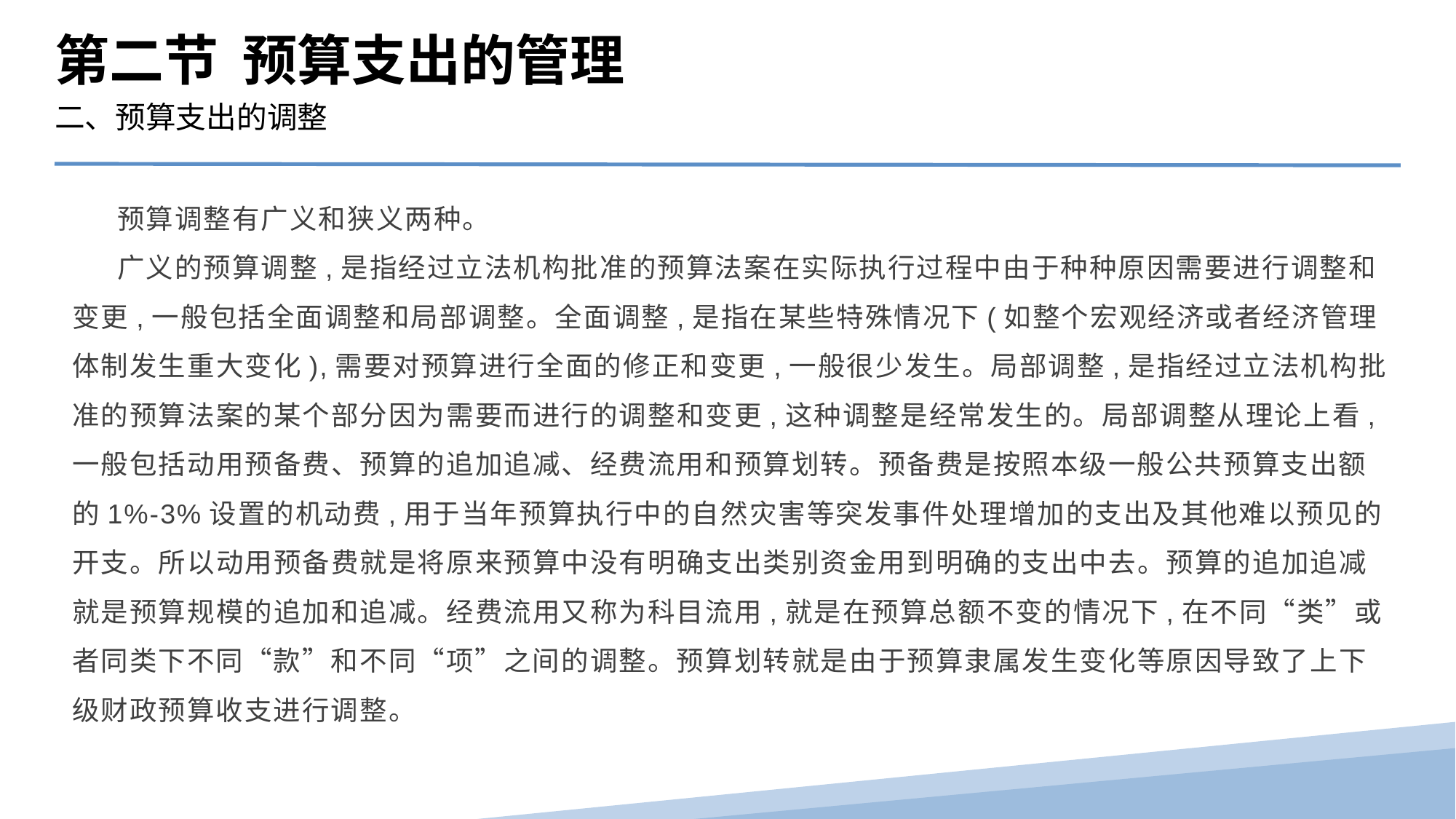

第二节  预算支出的管理
二、预算支出的调整
     预算调整有广义和狭义两种。
     广义的预算调整,是指经过立法机构批准的预算法案在实际执行过程中由于种种原因需要进行调整和变更,一般包括全面调整和局部调整。全面调整,是指在某些特殊情况下(如整个宏观经济或者经济管理体制发生重大变化),需要对预算进行全面的修正和变更,一般很少发生。局部调整,是指经过立法机构批准的预算法案的某个部分因为需要而进行的调整和变更,这种调整是经常发生的。局部调整从理论上看,一般包括动用预备费、预算的追加追减、经费流用和预算划转。预备费是按照本级一般公共预算支出额的1%-3%设置的机动费,用于当年预算执行中的自然灾害等突发事件处理增加的支出及其他难以预见的开支。所以动用预备费就是将原来预算中没有明确支出类别资金用到明确的支出中去。预算的追加追减就是预算规模的追加和追减。经费流用又称为科目流用,就是在预算总额不变的情况下,在不同“类”或者同类下不同“款”和不同“项”之间的调整。预算划转就是由于预算隶属发生变化等原因导致了上下级财政预算收支进行调整。